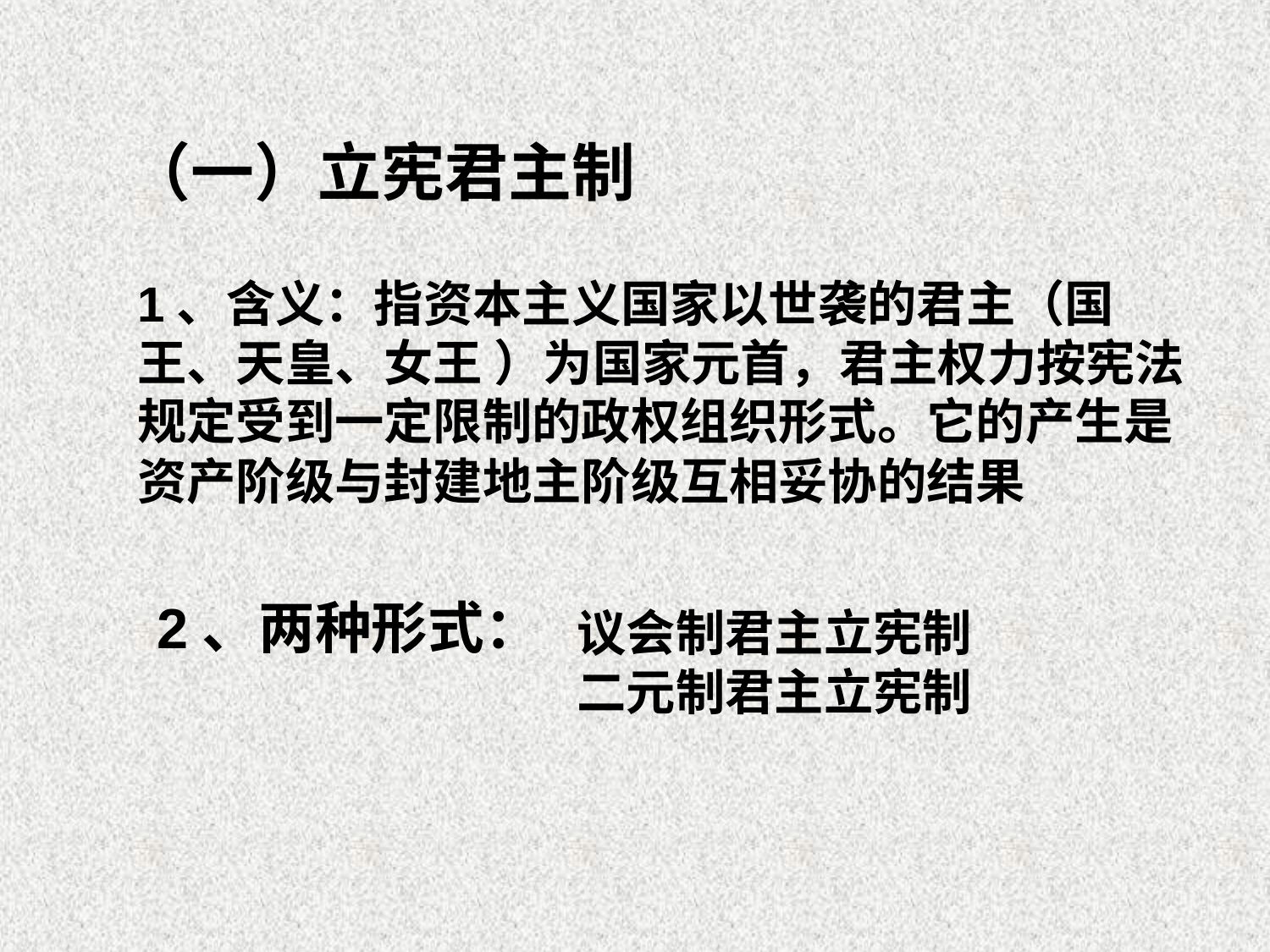

（一）立宪君主制
1、含义：指资本主义国家以世袭的君主（国王、天皇、女王 ）为国家元首，君主权力按宪法规定受到一定限制的政权组织形式。它的产生是资产阶级与封建地主阶级互相妥协的结果
2、两种形式：
议会制君主立宪制
二元制君主立宪制